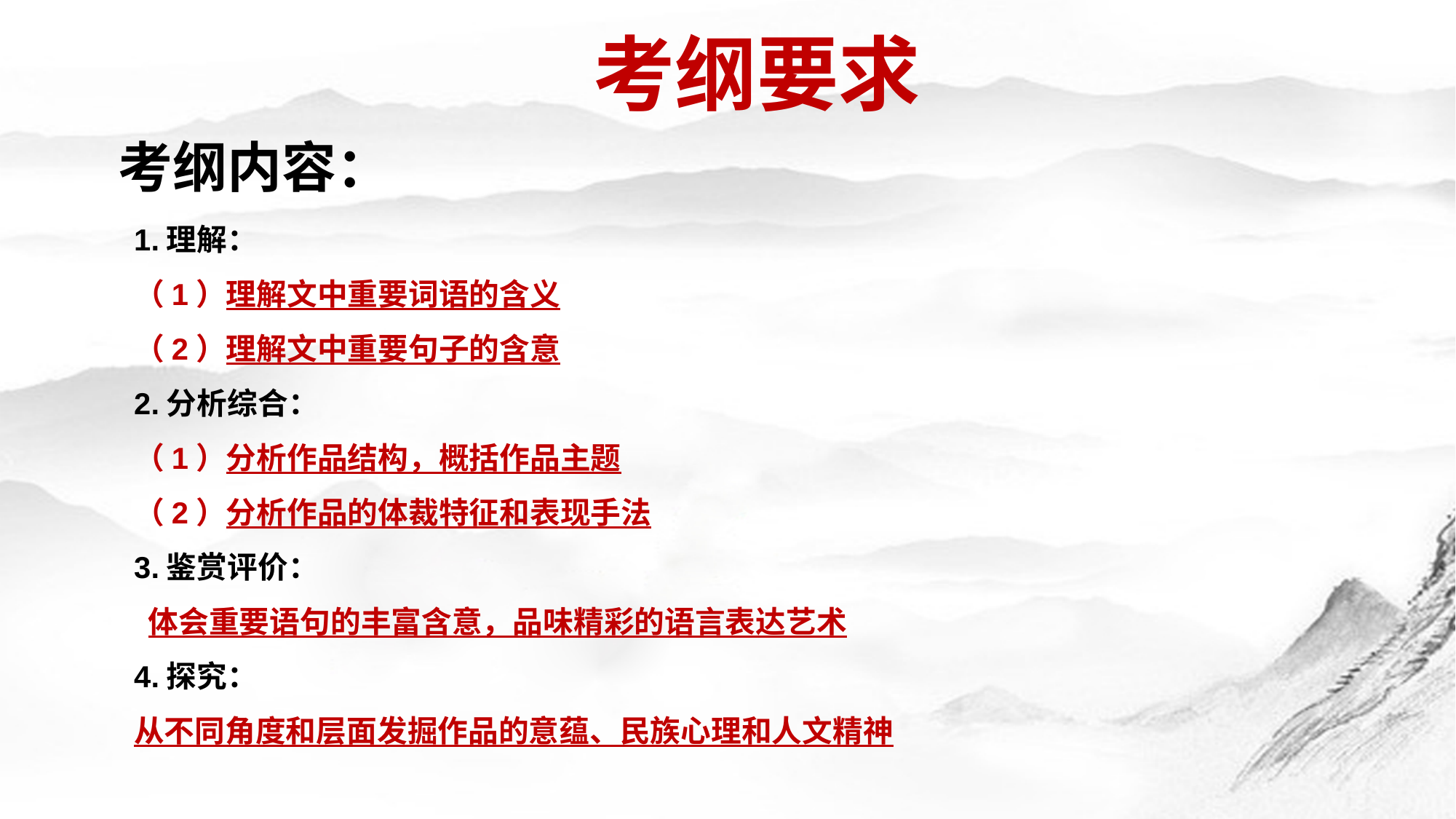

考纲要求
考纲内容：
1.理解：
（1）理解文中重要词语的含义
（2）理解文中重要句子的含意
2.分析综合：
（1）分析作品结构，概括作品主题
（2）分析作品的体裁特征和表现手法
3.鉴赏评价：
 体会重要语句的丰富含意，品味精彩的语言表达艺术
4.探究：
从不同角度和层面发掘作品的意蕴、民族心理和人文精神